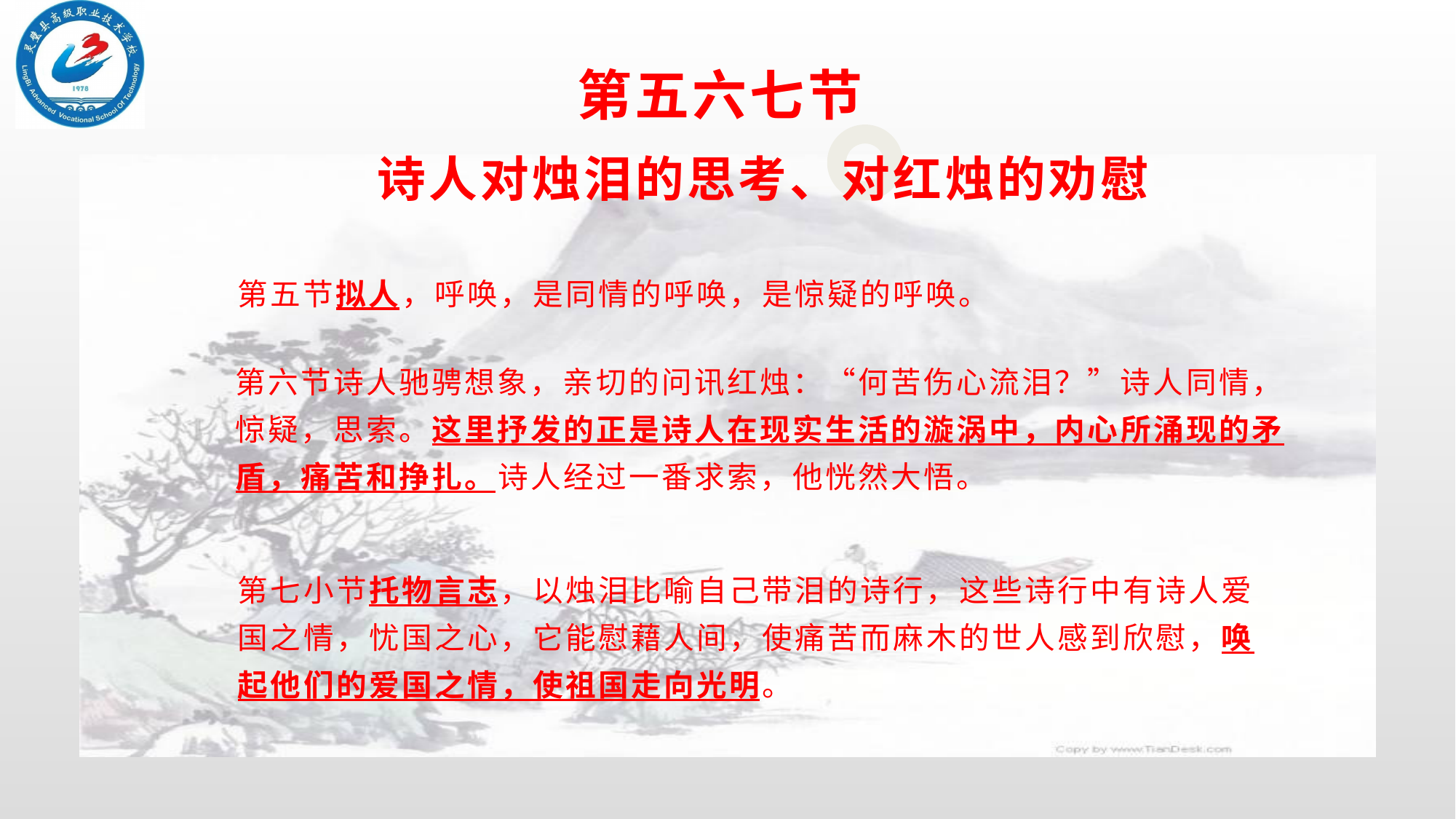

# 第五六七节

诗人对烛泪的思考、对红烛的劝慰
第五节拟人，呼唤，是同情的呼唤，是惊疑的呼唤。
第六节诗人驰骋想象，亲切的问讯红烛：“何苦伤心流泪？”诗人同情，惊疑，思索。这里抒发的正是诗人在现实生活的漩涡中，内心所涌现的矛盾，痛苦和挣扎。诗人经过一番求索，他恍然大悟。
第七小节托物言志，以烛泪比喻自己带泪的诗行，这些诗行中有诗人爱国之情，忧国之心，它能慰藉人间，使痛苦而麻木的世人感到欣慰，唤起他们的爱国之情，使祖国走向光明。